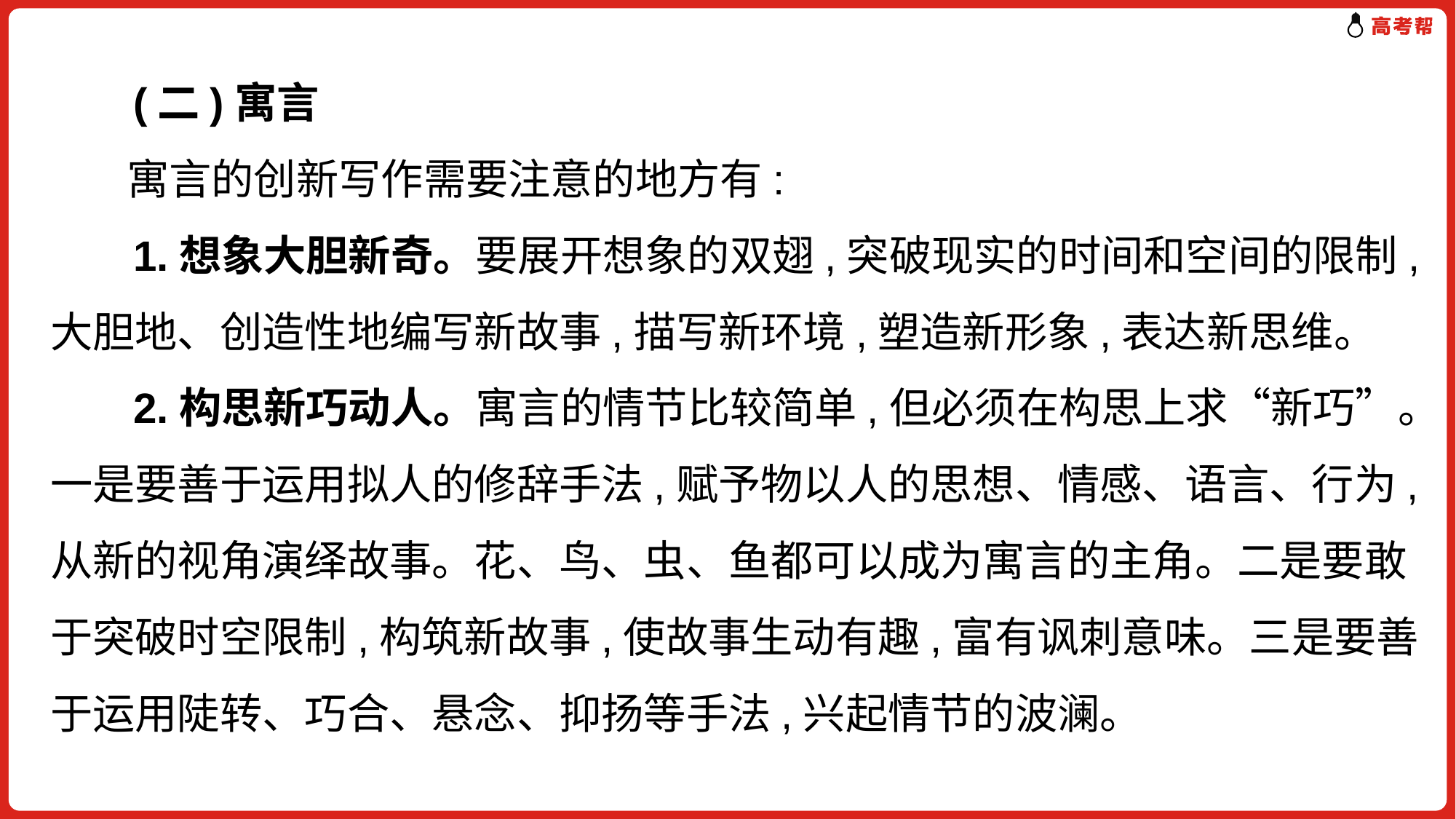

(二)寓言
       寓言的创新写作需要注意的地方有:
       1.想象大胆新奇。要展开想象的双翅,突破现实的时间和空间的限制,大胆地、创造性地编写新故事,描写新环境,塑造新形象,表达新思维。
       2.构思新巧动人。寓言的情节比较简单,但必须在构思上求“新巧”。一是要善于运用拟人的修辞手法,赋予物以人的思想、情感、语言、行为,从新的视角演绎故事。花、鸟、虫、鱼都可以成为寓言的主角。二是要敢于突破时空限制,构筑新故事,使故事生动有趣,富有讽刺意味。三是要善于运用陡转、巧合、悬念、抑扬等手法,兴起情节的波澜。